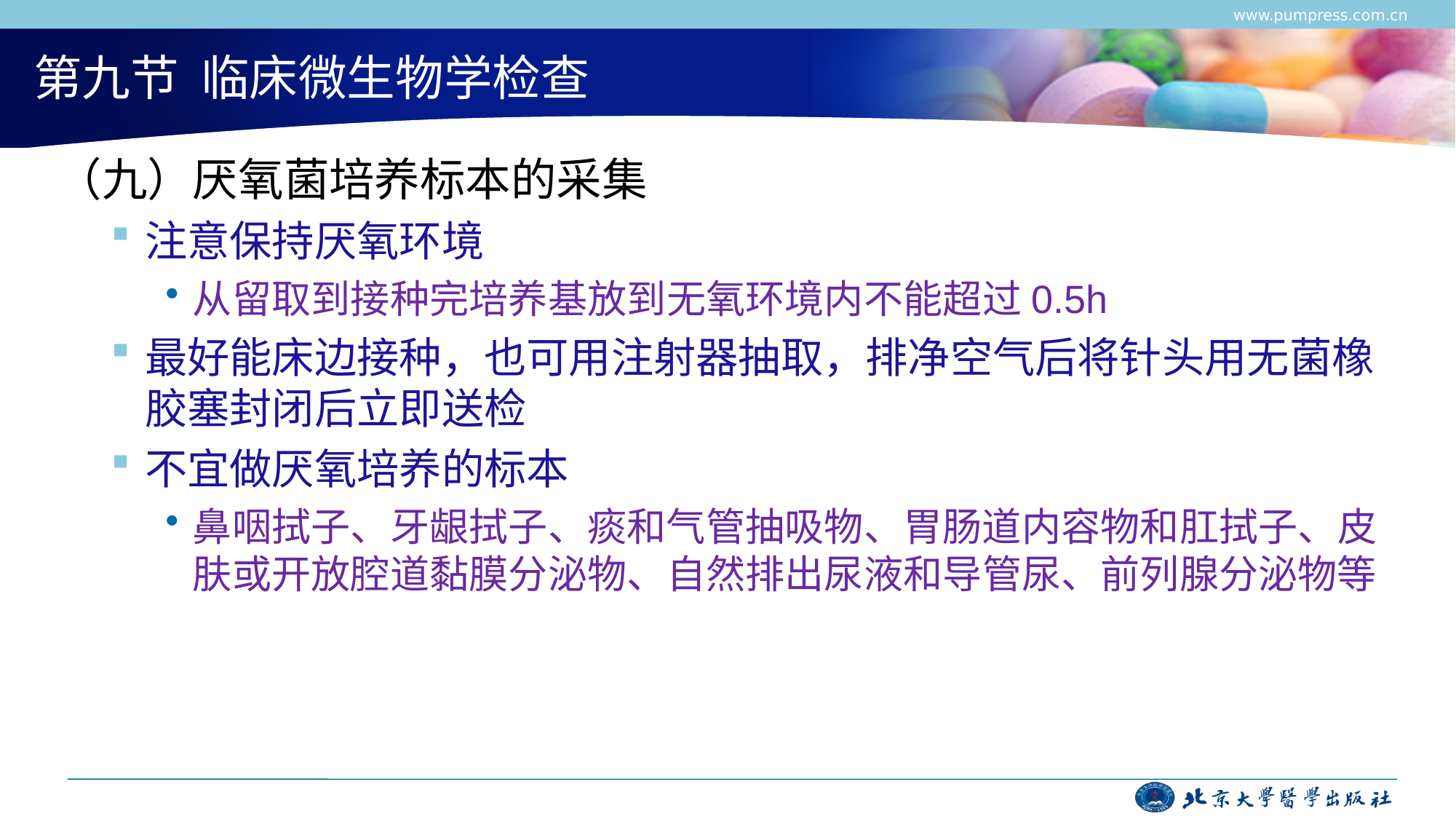

www.pumpress.com.cn
# 第九节  临床微生物学检查
（九）厌氧菌培养标本的采集
注意保持厌氧环境
从留取到接种完培养基放到无氧环境内不能超过0.5h
最好能床边接种，也可用注射器抽取，排净空气后将针头用无菌橡胶塞封闭后立即送检
不宜做厌氧培养的标本
鼻咽拭子、牙龈拭子、痰和气管抽吸物、胃肠道内容物和肛拭子、皮肤或开放腔道黏膜分泌物、自然排出尿液和导管尿、前列腺分泌物等